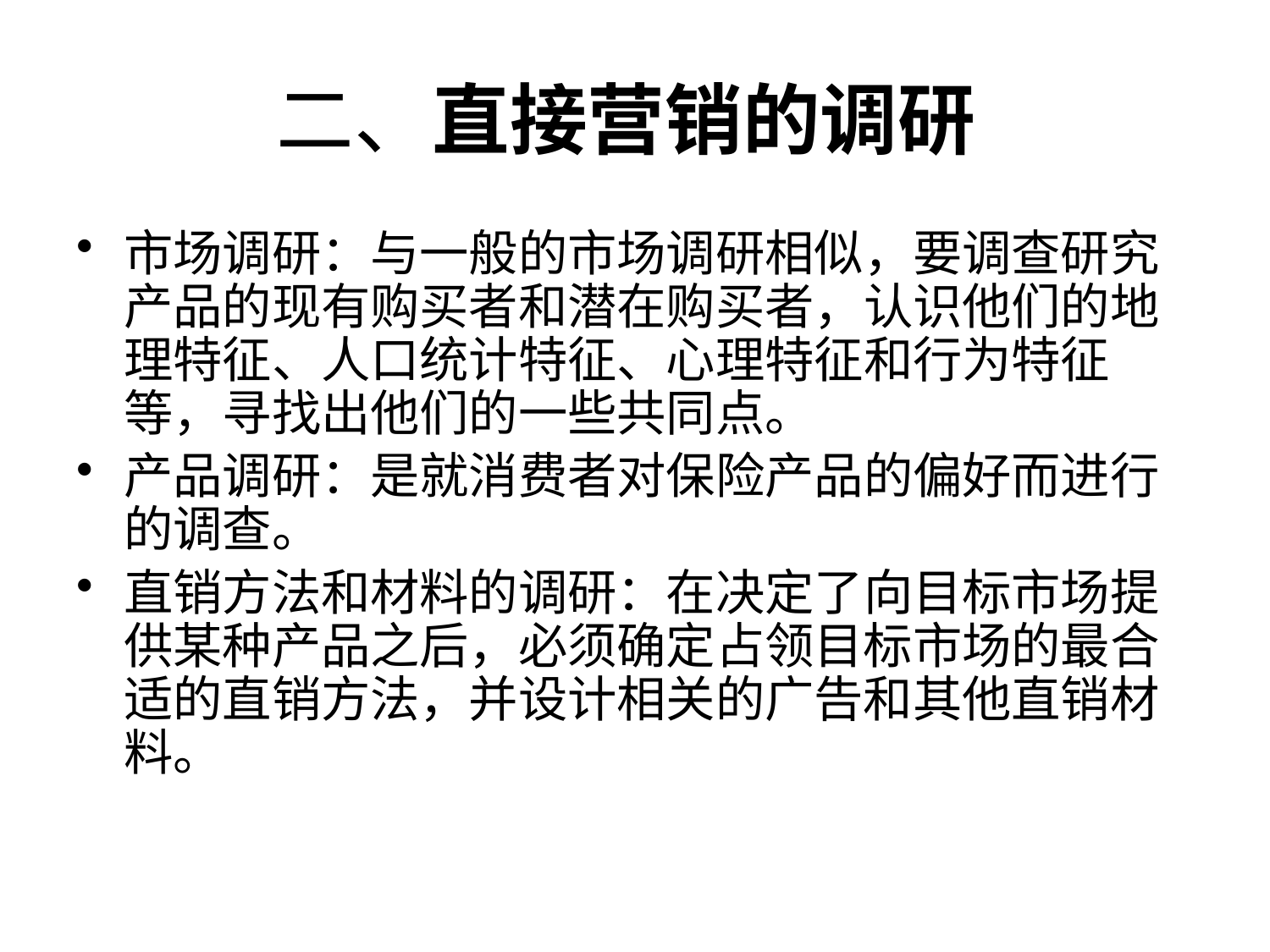

# 二、直接营销的调研
市场调研：与一般的市场调研相似，要调查研究产品的现有购买者和潜在购买者，认识他们的地理特征、人口统计特征、心理特征和行为特征等，寻找出他们的一些共同点。
产品调研：是就消费者对保险产品的偏好而进行的调查。
直销方法和材料的调研：在决定了向目标市场提供某种产品之后，必须确定占领目标市场的最合适的直销方法，并设计相关的广告和其他直销材料。